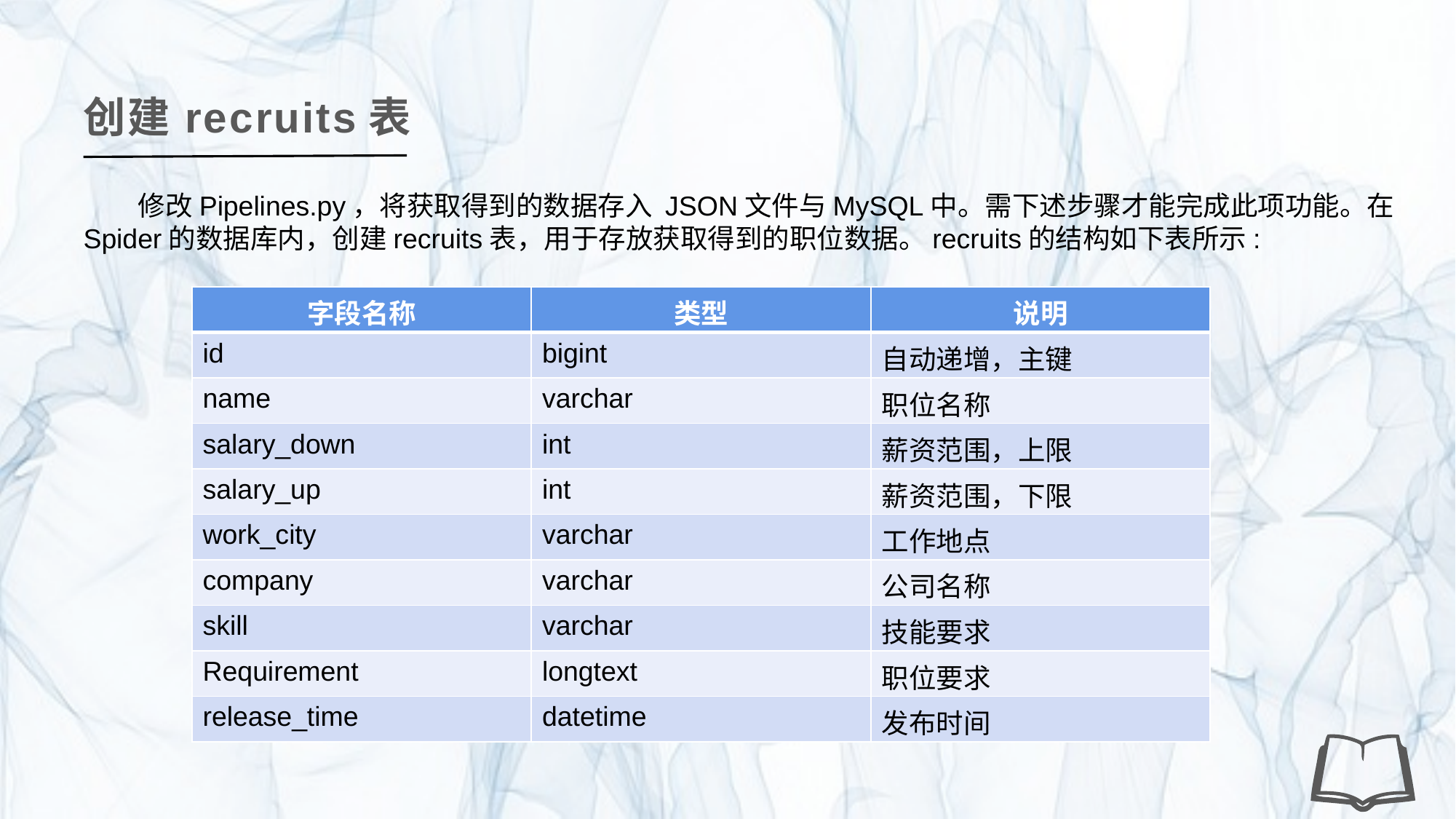

创建recruits表
修改Pipelines.py，将获取得到的数据存入 JSON文件与MySQL中。需下述步骤才能完成此项功能。在Spider的数据库内，创建recruits表，用于存放获取得到的职位数据。recruits的结构如下表所示:
| 字段名称 | 类型 | 说明 |
| --- | --- | --- |
| id | bigint | 自动递增，主键 |
| name | varchar | 职位名称 |
| salary\_down | int | 薪资范围，上限 |
| salary\_up | int | 薪资范围，下限 |
| work\_city | varchar | 工作地点 |
| company | varchar | 公司名称 |
| skill | varchar | 技能要求 |
| Requirement | longtext | 职位要求 |
| release\_time | datetime | 发布时间 |

9